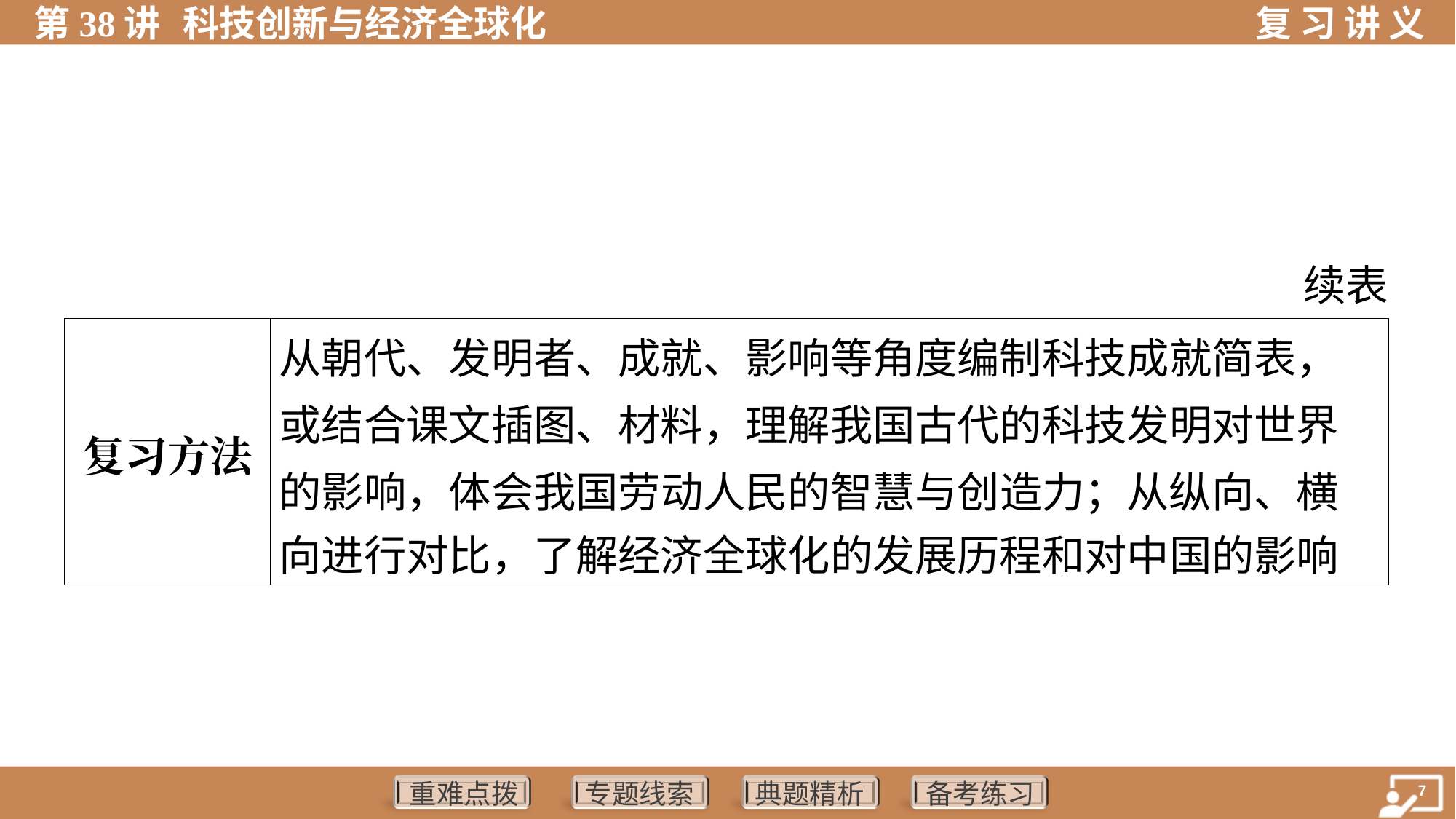

续表
| 复习方法 | 从朝代、发明者、成就、影响等角度编制科技成就简表， 或结合课文插图、材料，理解我国古代的科技发明对世界 的影响，体会我国劳动人民的智慧与创造力；从纵向、横 向进行对比，了解经济全球化的发展历程和对中国的影响 |
| --- | --- |